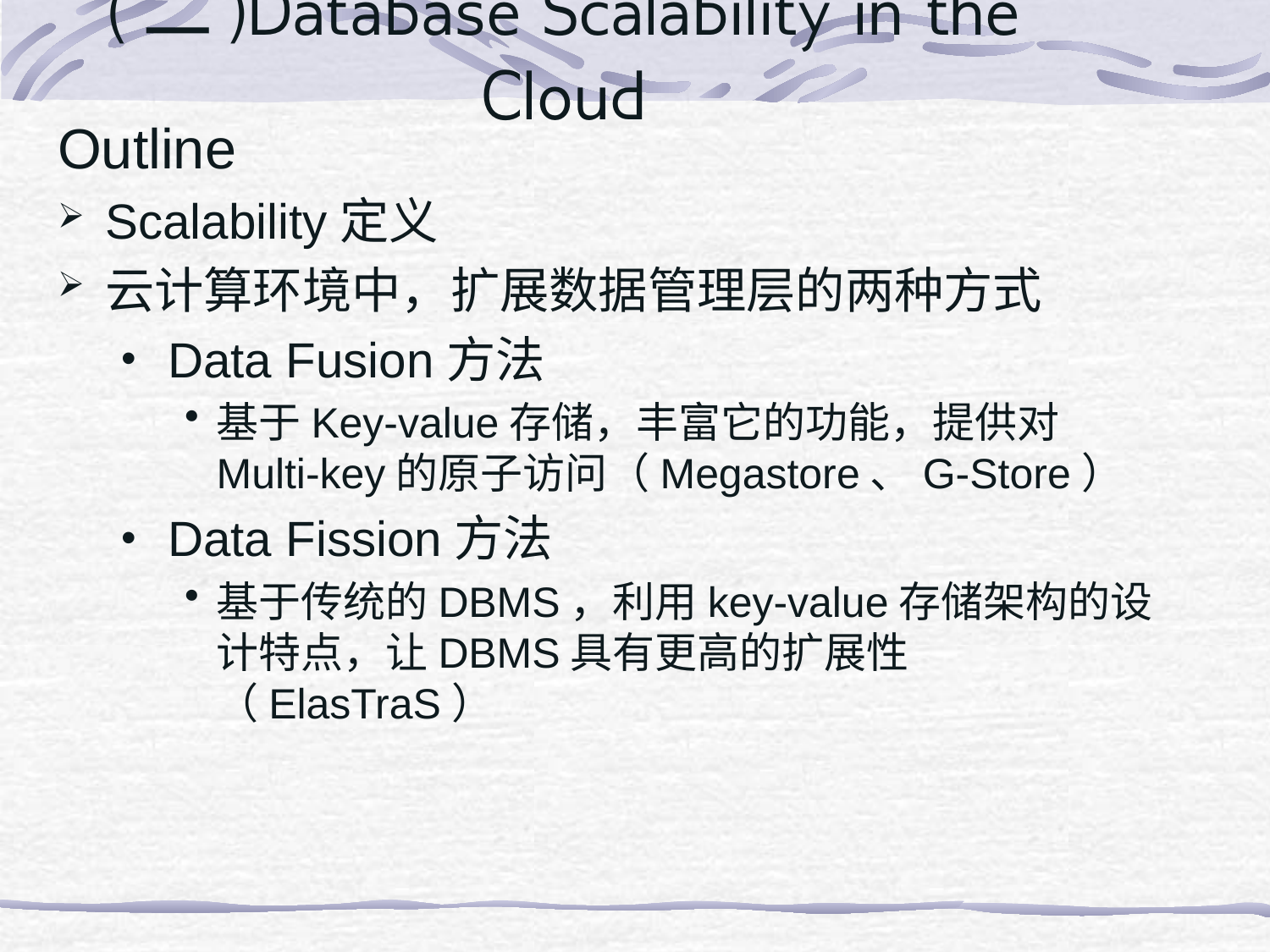

# (二)Database Scalability in the Cloud
Outline
Scalability定义
云计算环境中，扩展数据管理层的两种方式
Data Fusion方法
基于Key-value存储，丰富它的功能，提供对Multi-key的原子访问（Megastore、G-Store）
Data Fission方法
基于传统的DBMS，利用key-value存储架构的设计特点，让DBMS具有更高的扩展性（ElasTraS）